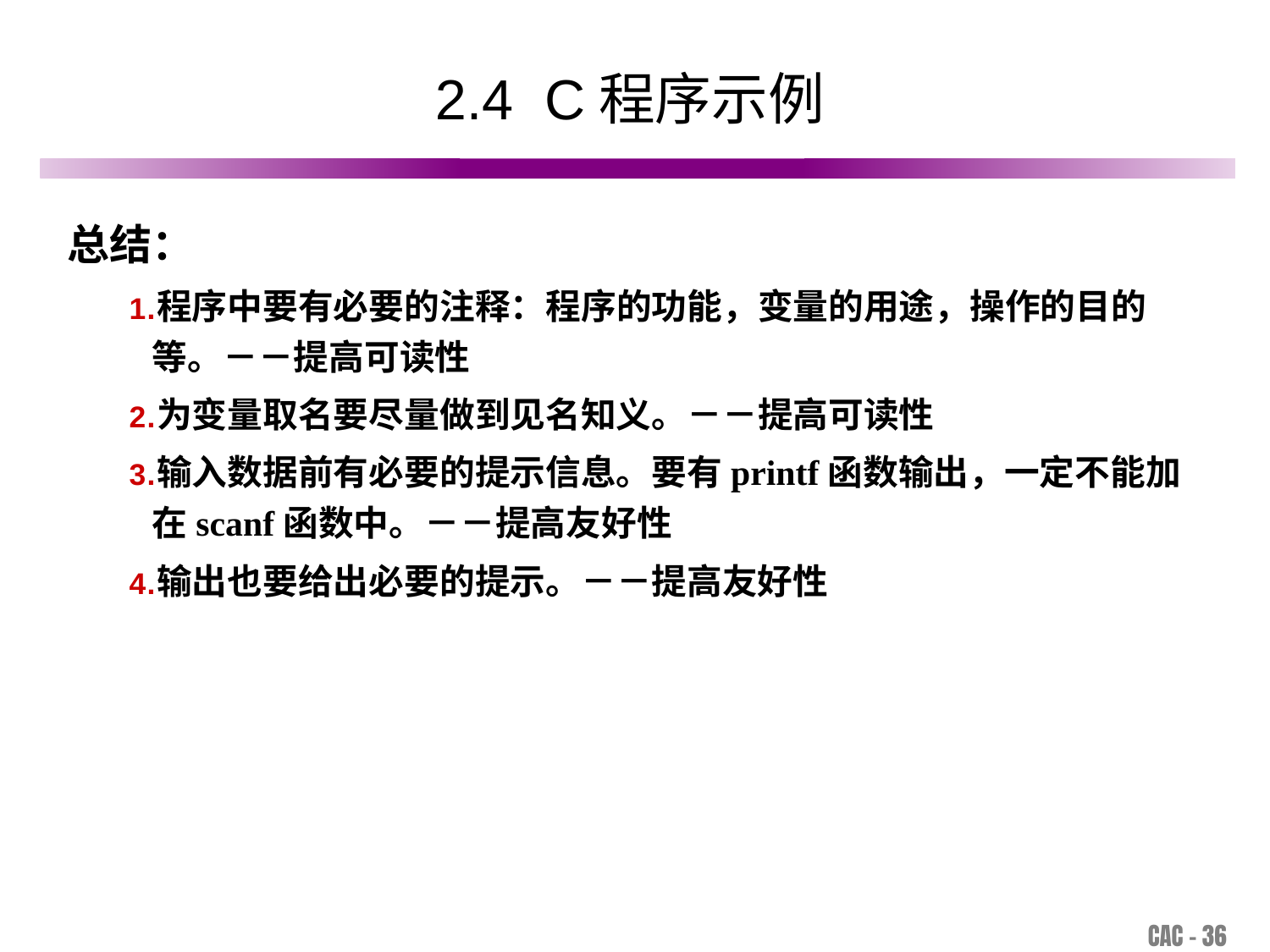

# 2.4  C程序示例
总结：
程序中要有必要的注释：程序的功能，变量的用途，操作的目的等。－－提高可读性
为变量取名要尽量做到见名知义。－－提高可读性
输入数据前有必要的提示信息。要有printf函数输出，一定不能加在scanf函数中。－－提高友好性
输出也要给出必要的提示。－－提高友好性

36